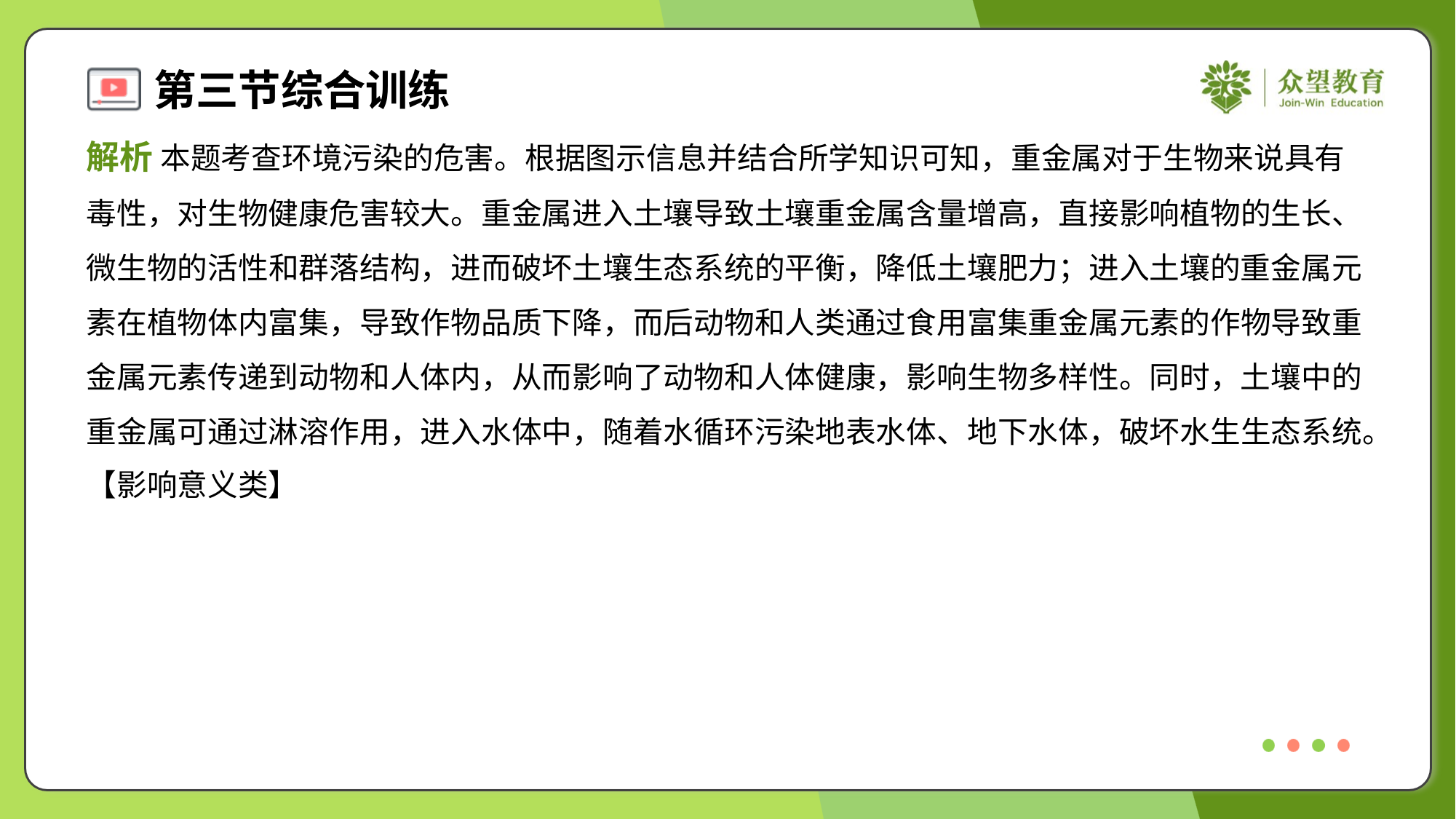

解析 本题考查环境污染的危害。根据图示信息并结合所学知识可知，重金属对于生物来说具有
毒性，对生物健康危害较大。重金属进入土壤导致土壤重金属含量增高，直接影响植物的生长、
微生物的活性和群落结构，进而破坏土壤生态系统的平衡，降低土壤肥力；进入土壤的重金属元
素在植物体内富集，导致作物品质下降，而后动物和人类通过食用富集重金属元素的作物导致重
金属元素传递到动物和人体内，从而影响了动物和人体健康，影响生物多样性。同时，土壤中的
重金属可通过淋溶作用，进入水体中，随着水循环污染地表水体、地下水体，破坏水生生态系统。
【影响意义类】